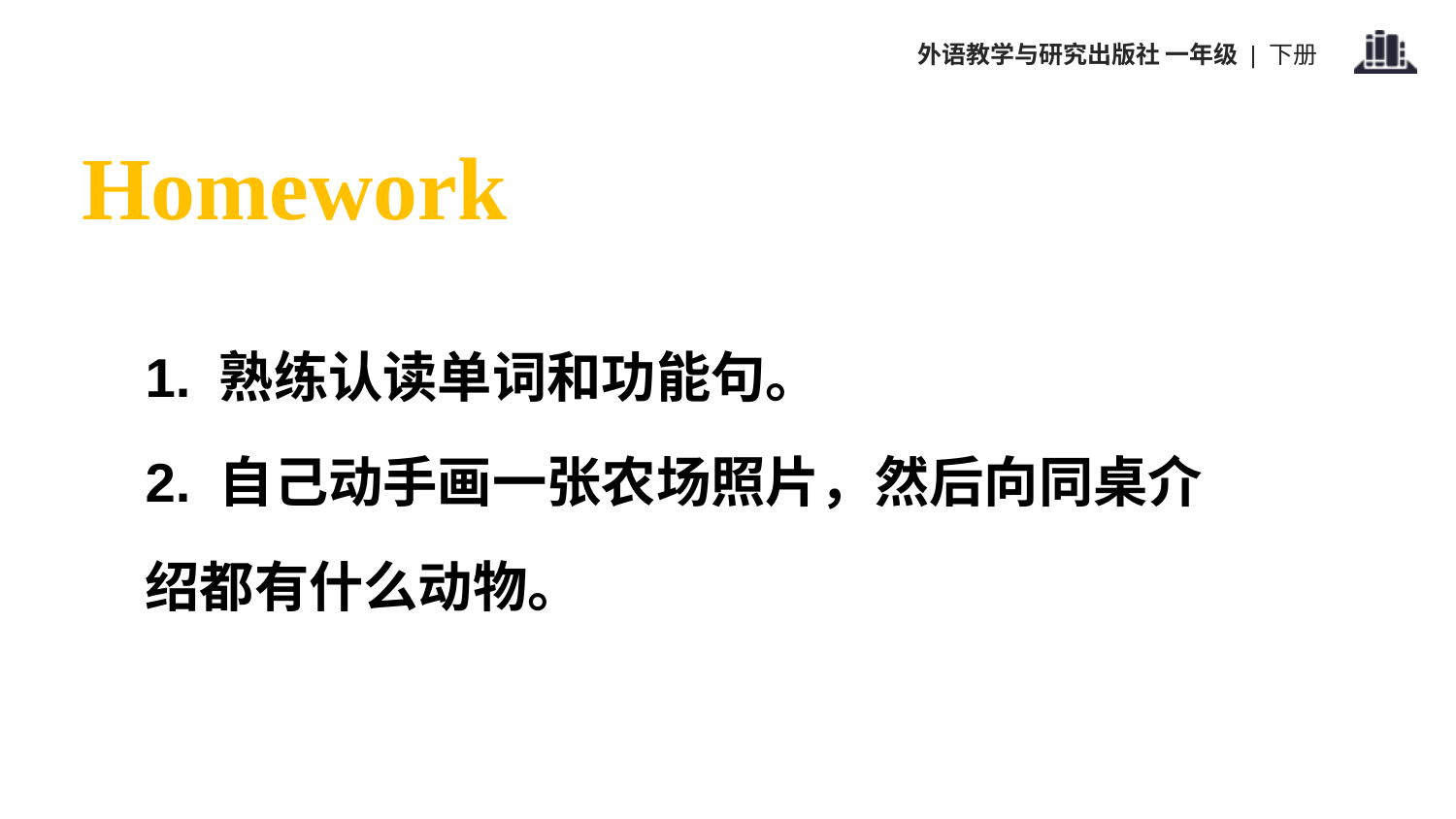

Homework
1. 熟练认读单词和功能句。
2. 自己动手画一张农场照片，然后向同桌介绍都有什么动物。